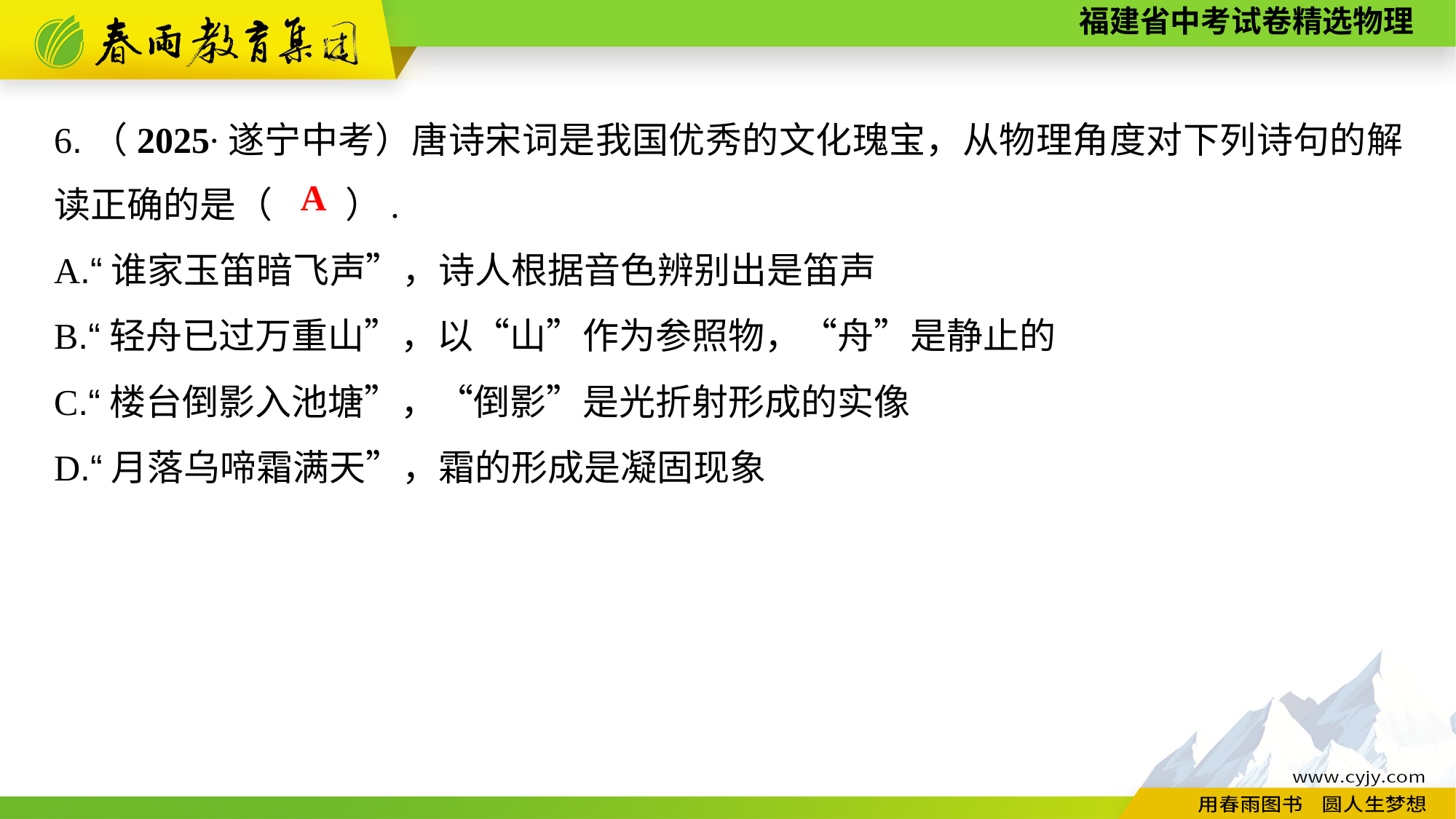

6.（2025∙遂宁中考）唐诗宋词是我国优秀的文化瑰宝，从物理角度对下列诗句的解读正确的是（　　）.
A.“谁家玉笛暗飞声”，诗人根据音色辨别出是笛声
B.“轻舟已过万重山”，以“山”作为参照物，“舟”是静止的
C.“楼台倒影入池塘”，“倒影”是光折射形成的实像
D.“月落乌啼霜满天”，霜的形成是凝固现象
A